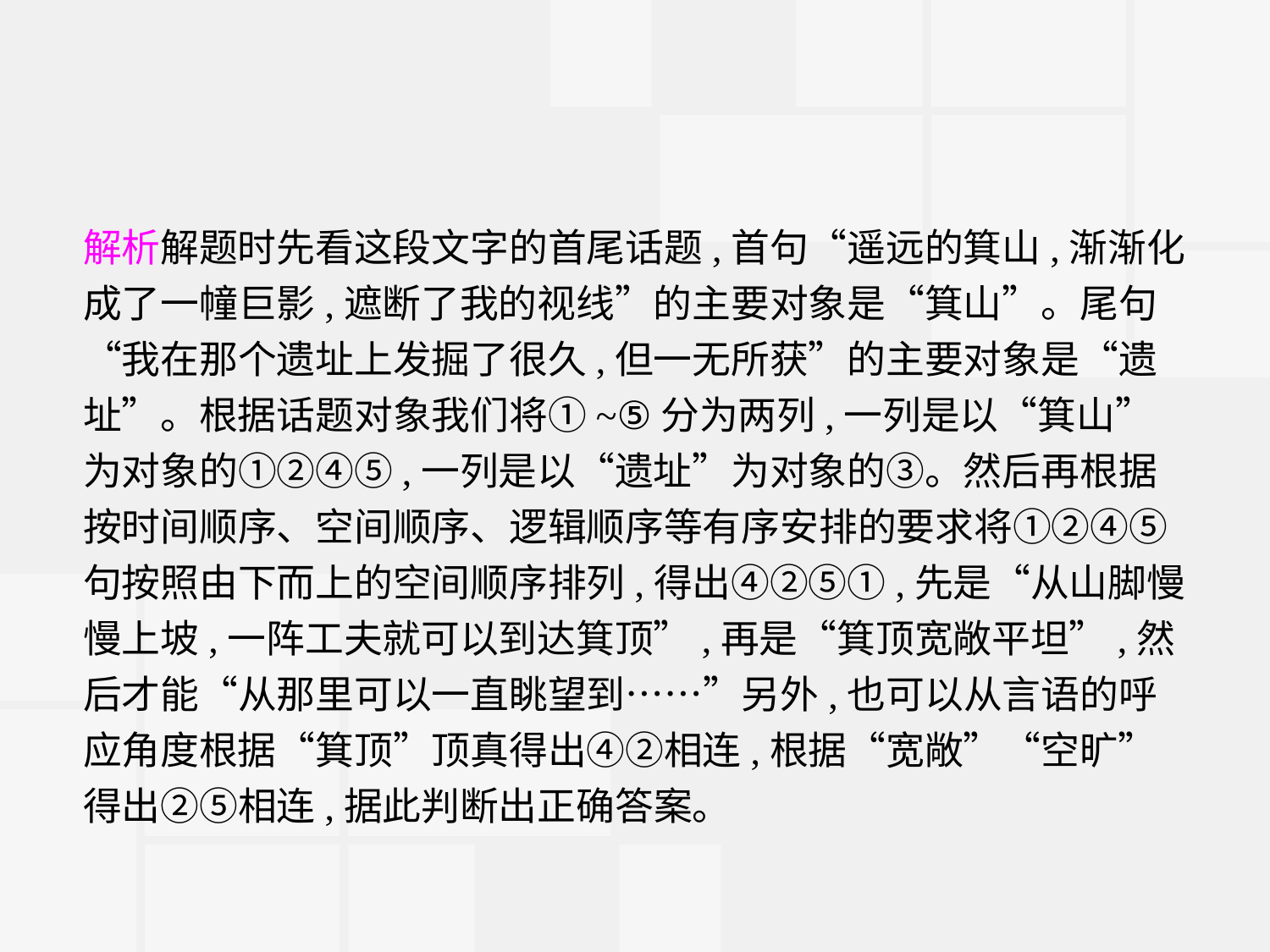

解析解题时先看这段文字的首尾话题,首句“遥远的箕山,渐渐化成了一幢巨影,遮断了我的视线”的主要对象是“箕山”。尾句“我在那个遗址上发掘了很久,但一无所获”的主要对象是“遗址”。根据话题对象我们将①~⑤分为两列,一列是以“箕山”为对象的①②④⑤,一列是以“遗址”为对象的③。然后再根据按时间顺序、空间顺序、逻辑顺序等有序安排的要求将①②④⑤句按照由下而上的空间顺序排列,得出④②⑤①,先是“从山脚慢慢上坡,一阵工夫就可以到达箕顶”,再是“箕顶宽敞平坦”,然后才能“从那里可以一直眺望到……”另外,也可以从言语的呼应角度根据“箕顶”顶真得出④②相连,根据“宽敞”“空旷”得出②⑤相连,据此判断出正确答案。